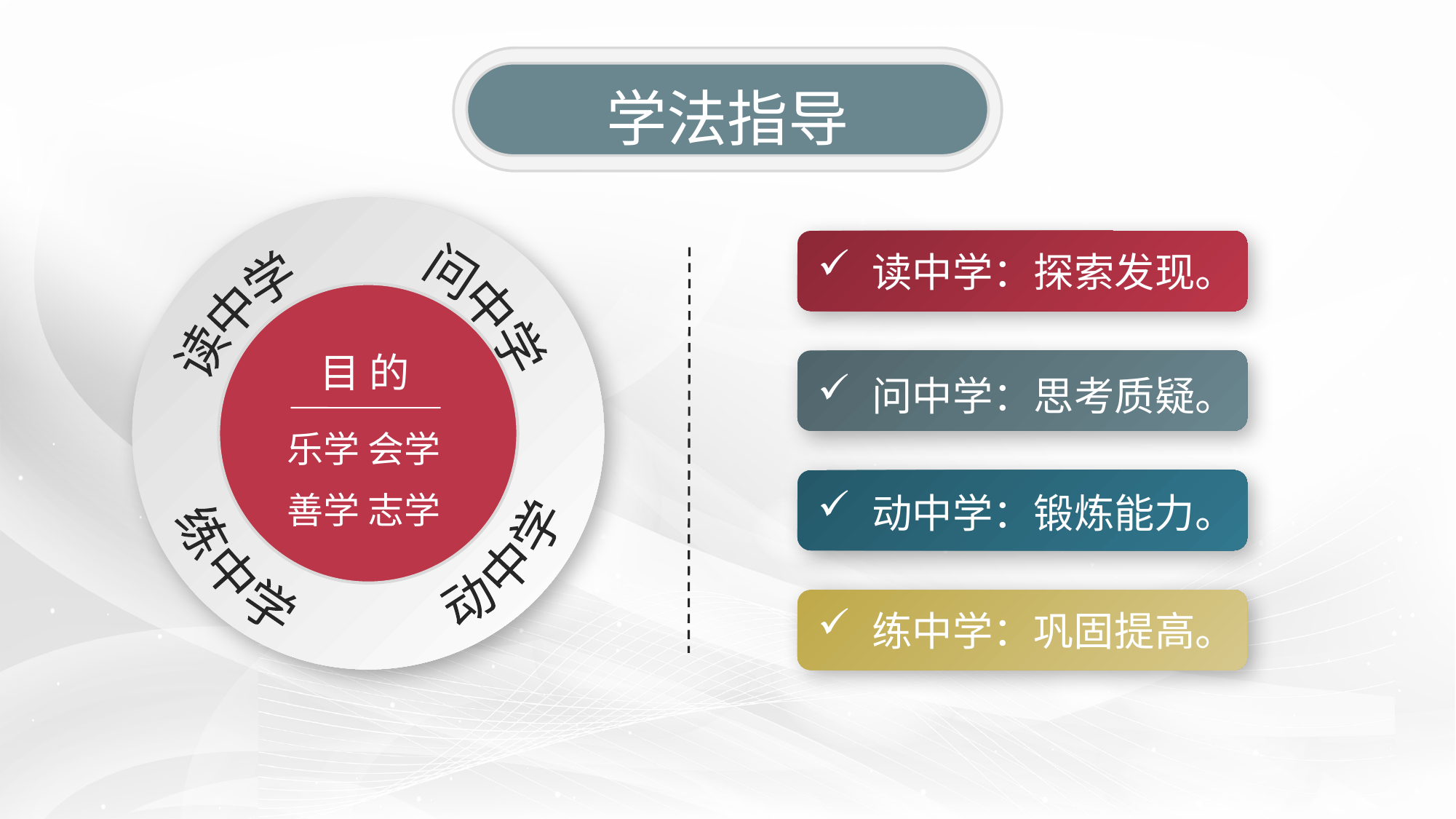

学法指导

读中学：探索发现。

问中学
读中学
目 的

问中学：思考质疑。
乐学 会学
善学 志学

动中学：锻炼能力。
动中学
练中学

练中学：巩固提高。